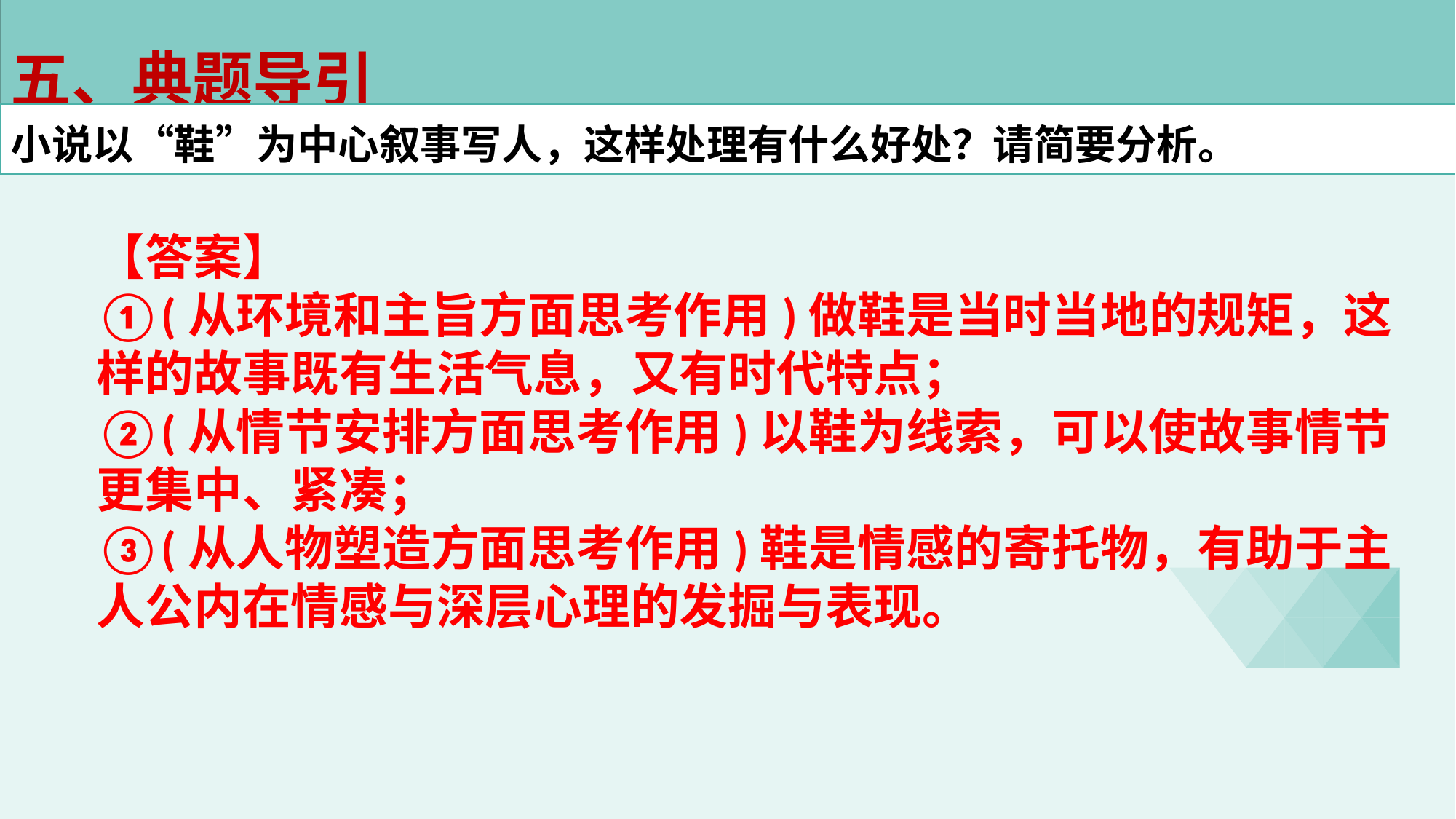

五、典题导引

小说以“鞋”为中心叙事写人，这样处理有什么好处？请简要分析。
【答案】
①(从环境和主旨方面思考作用)做鞋是当时当地的规矩，这样的故事既有生活气息，又有时代特点；
②(从情节安排方面思考作用)以鞋为线索，可以使故事情节更集中、紧凑；
③(从人物塑造方面思考作用)鞋是情感的寄托物，有助于主人公内在情感与深层心理的发掘与表现。